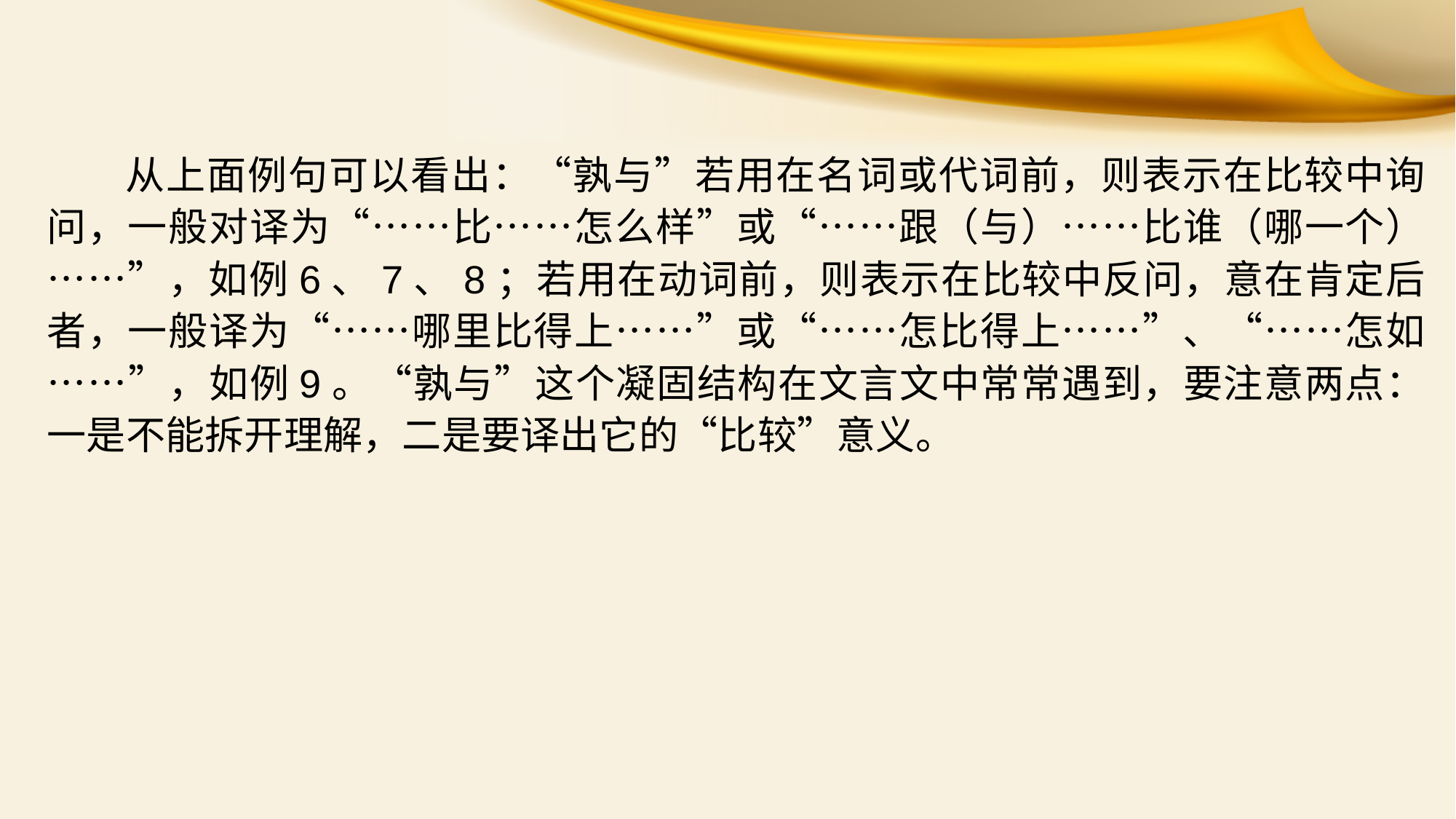

从上面例句可以看出：“孰与”若用在名词或代词前，则表示在比较中询问，一般对译为“……比……怎么样”或“……跟（与）……比谁（哪一个）……”，如例6、7、8；若用在动词前，则表示在比较中反问，意在肯定后者，一般译为“……哪里比得上……”或“……怎比得上……”、“……怎如……”，如例9。“孰与”这个凝固结构在文言文中常常遇到，要注意两点：一是不能拆开理解，二是要译出它的“比较”意义。